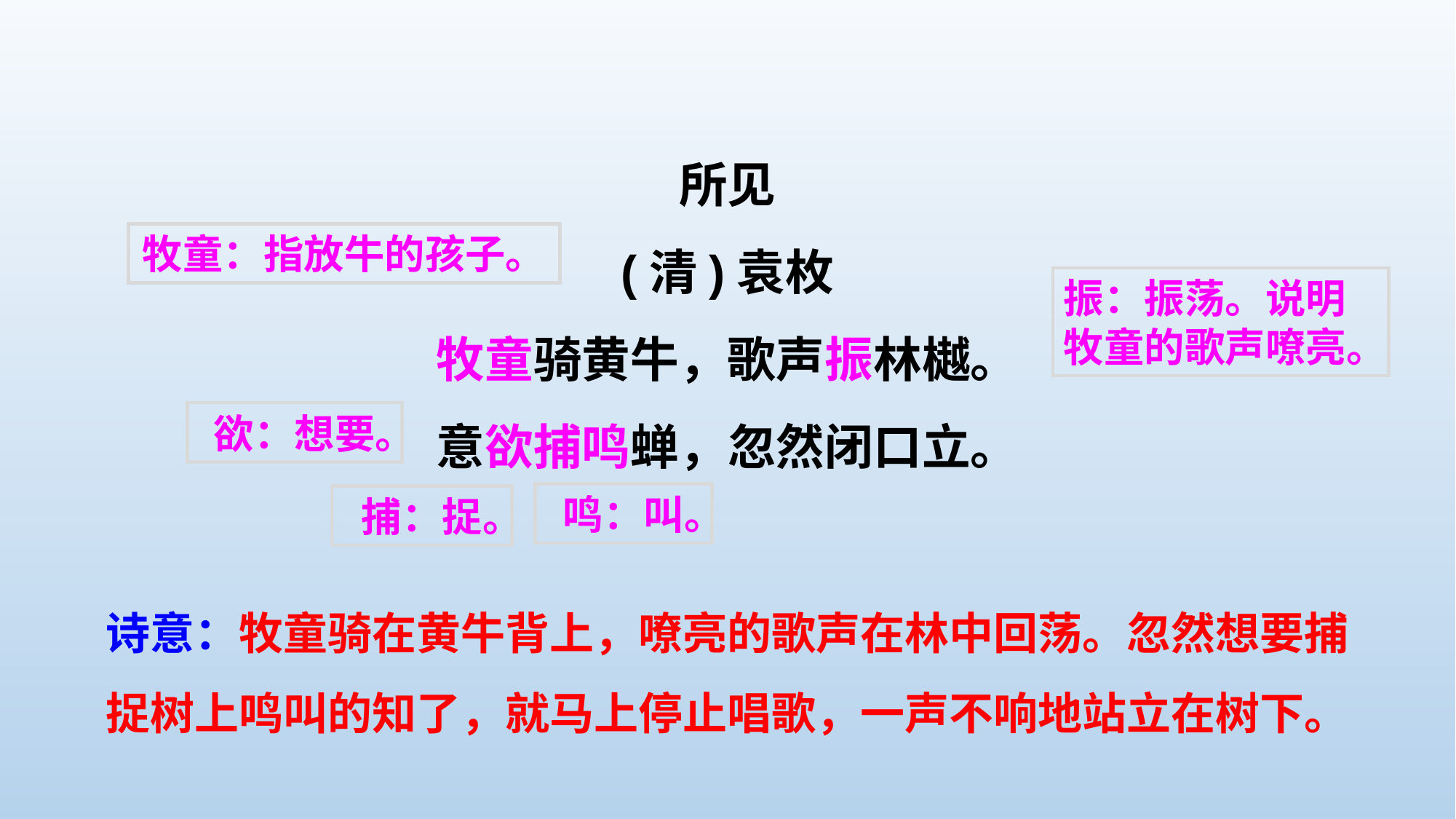

所见
(清)袁枚
牧童骑黄牛，歌声振林樾。
意欲捕鸣蝉，忽然闭口立。
牧童：指放牛的孩子。
振：振荡。说明牧童的歌声嘹亮。
欲：想要。
鸣：叫。
捕：捉。
诗意：牧童骑在黄牛背上，嘹亮的歌声在林中回荡。忽然想要捕捉树上鸣叫的知了，就马上停止唱歌，一声不响地站立在树下。